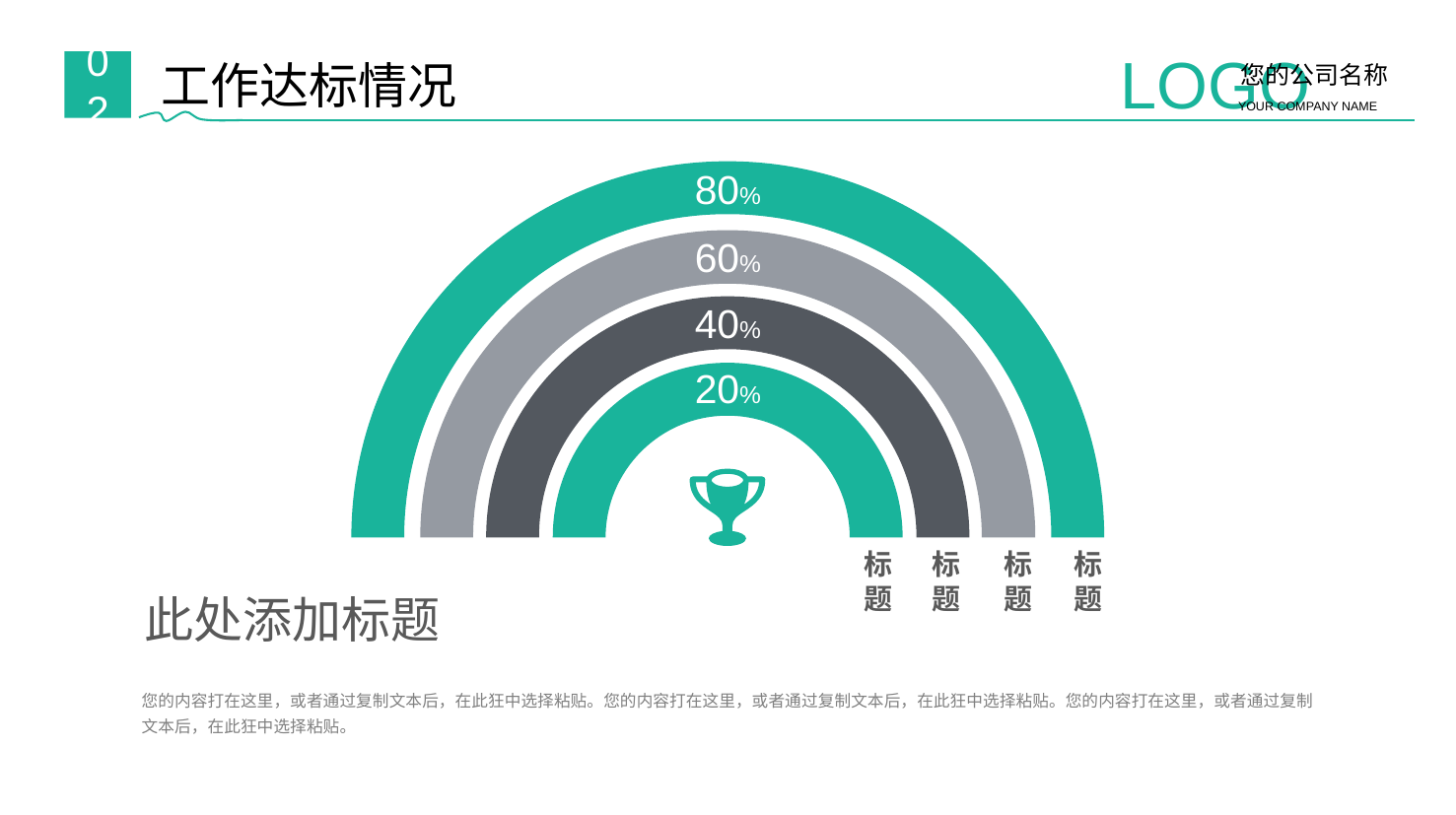

LOGO
您的公司名称
YOUR COMPANY NAME
工作达标情况
02

80%

60%

40%

20%

标题
标题
标题
标题
此处添加标题
您的内容打在这里，或者通过复制文本后，在此狂中选择粘贴。您的内容打在这里，或者通过复制文本后，在此狂中选择粘贴。您的内容打在这里，或者通过复制文本后，在此狂中选择粘贴。